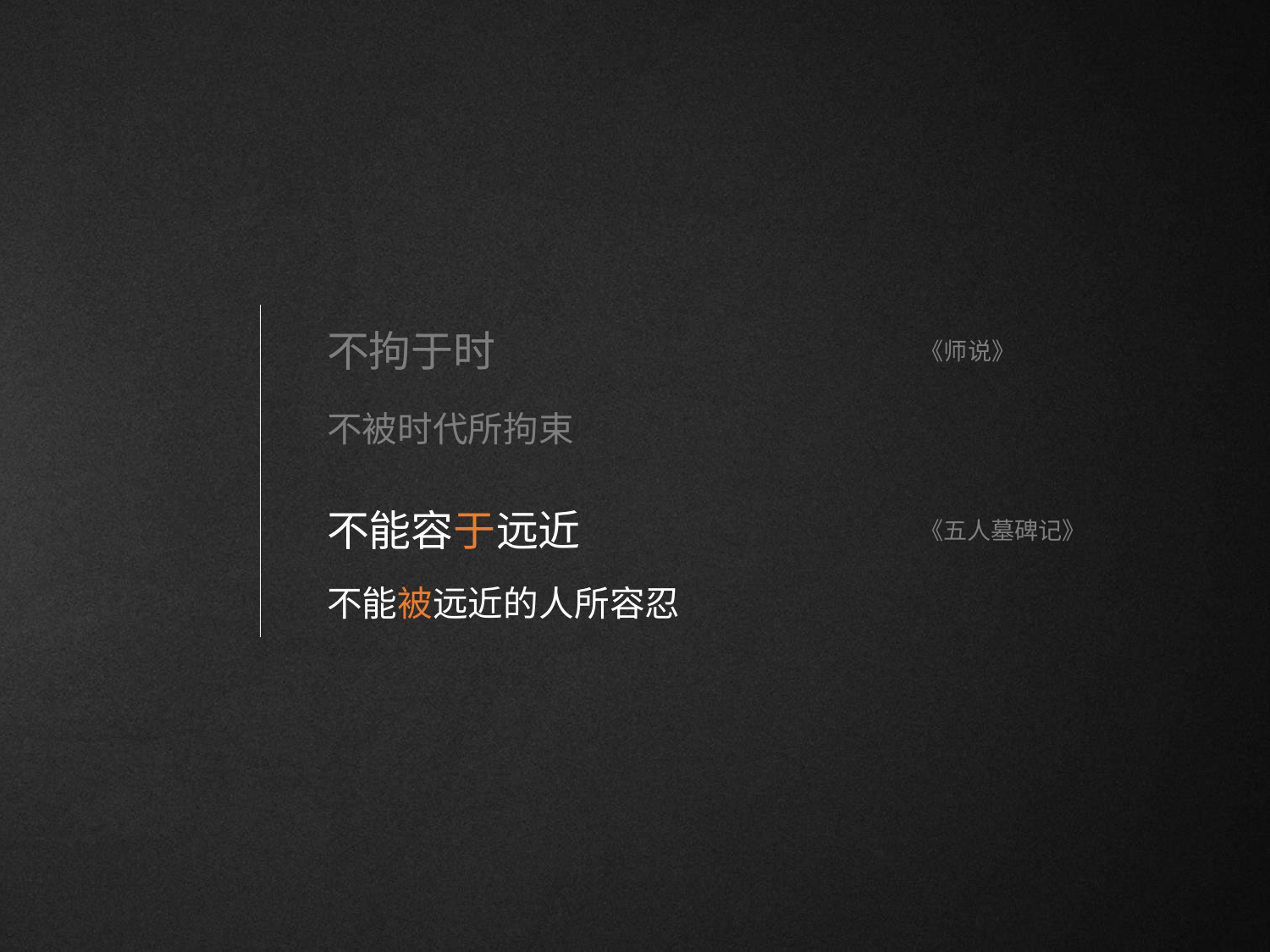

# 不拘于时
《师说》
不被时代所拘束
不能容于远近
不能被远近的人所容忍
《五人墓碑记》